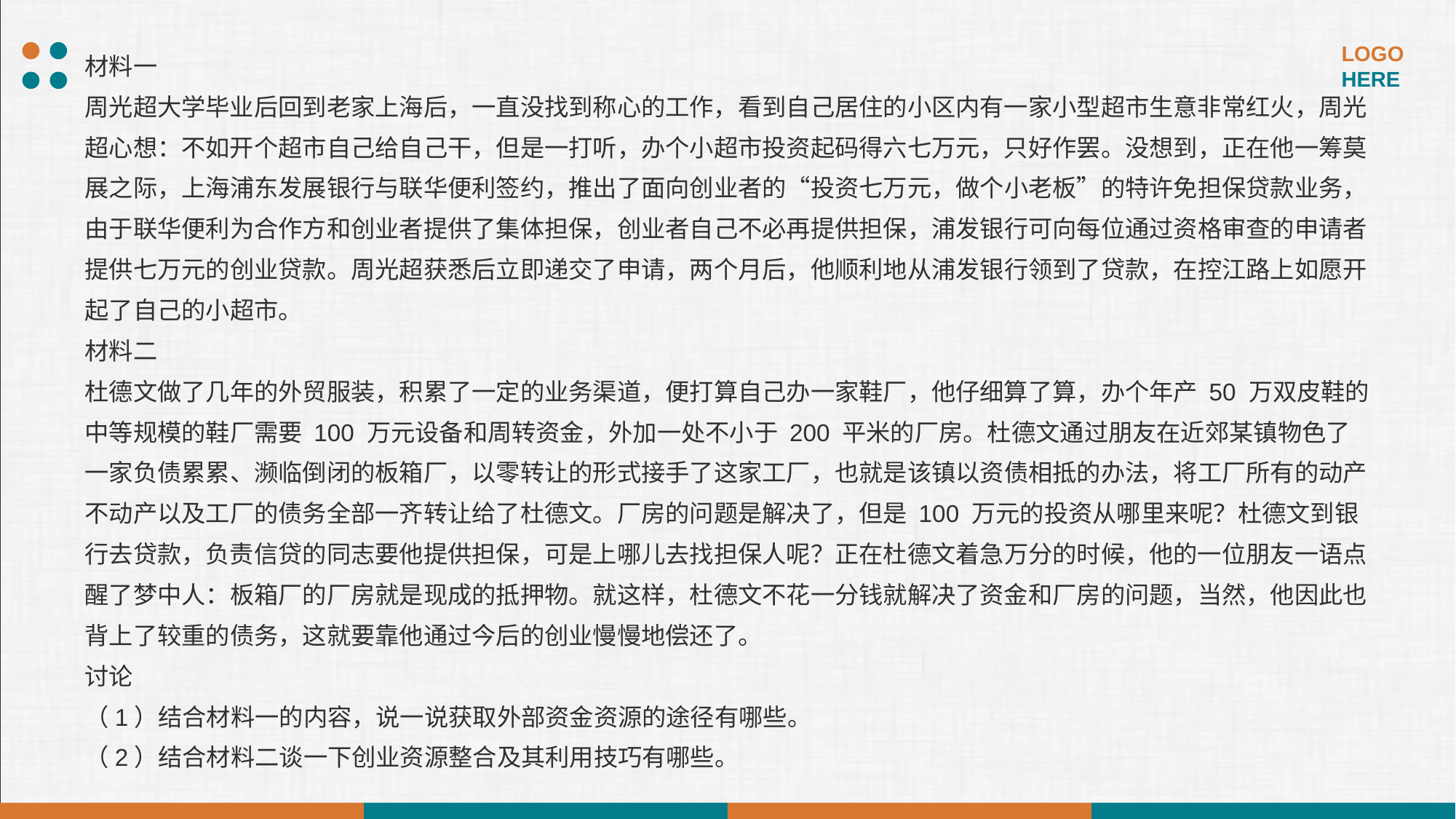

材料一
周光超大学毕业后回到老家上海后，一直没找到称心的工作，看到自己居住的小区内有一家小型超市生意非常红火，周光超心想：不如开个超市自己给自己干，但是一打听，办个小超市投资起码得六七万元，只好作罢。没想到，正在他一筹莫展之际，上海浦东发展银行与联华便利签约，推出了面向创业者的“投资七万元，做个小老板”的特许免担保贷款业务，由于联华便利为合作方和创业者提供了集体担保，创业者自己不必再提供担保，浦发银行可向每位通过资格审查的申请者提供七万元的创业贷款。周光超获悉后立即递交了申请，两个月后，他顺利地从浦发银行领到了贷款，在控江路上如愿开起了自己的小超市。
材料二
杜德文做了几年的外贸服装，积累了一定的业务渠道，便打算自己办一家鞋厂，他仔细算了算，办个年产 50 万双皮鞋的中等规模的鞋厂需要 100 万元设备和周转资金，外加一处不小于 200 平米的厂房。杜德文通过朋友在近郊某镇物色了一家负债累累、濒临倒闭的板箱厂，以零转让的形式接手了这家工厂，也就是该镇以资债相抵的办法，将工厂所有的动产不动产以及工厂的债务全部一齐转让给了杜德文。厂房的问题是解决了，但是 100 万元的投资从哪里来呢？杜德文到银行去贷款，负责信贷的同志要他提供担保，可是上哪儿去找担保人呢？正在杜德文着急万分的时候，他的一位朋友一语点醒了梦中人：板箱厂的厂房就是现成的抵押物。就这样，杜德文不花一分钱就解决了资金和厂房的问题，当然，他因此也背上了较重的债务，这就要靠他通过今后的创业慢慢地偿还了。
讨论
（1）结合材料一的内容，说一说获取外部资金资源的途径有哪些。
（2）结合材料二谈一下创业资源整合及其利用技巧有哪些。